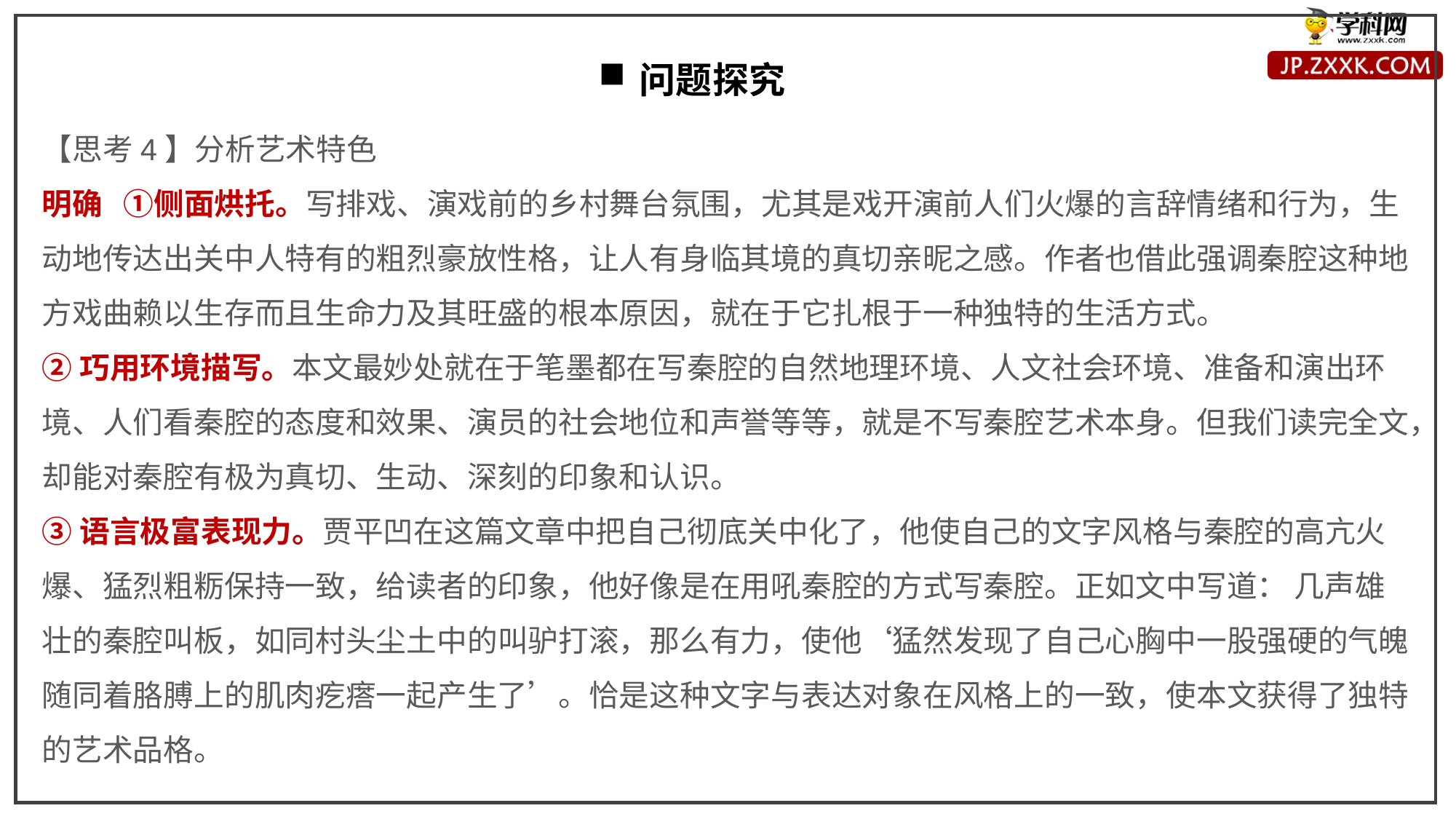

问题探究
【思考4】分析艺术特色
明确   ①侧面烘托。写排戏、演戏前的乡村舞台氛围，尤其是戏开演前人们火爆的言辞情绪和行为，生动地传达出关中人特有的粗烈豪放性格，让人有身临其境的真切亲昵之感。作者也借此强调秦腔这种地方戏曲赖以生存而且生命力及其旺盛的根本原因，就在于它扎根于一种独特的生活方式。
②巧用环境描写。本文最妙处就在于笔墨都在写秦腔的自然地理环境、人文社会环境、准备和演出环境、人们看秦腔的态度和效果、演员的社会地位和声誉等等，就是不写秦腔艺术本身。但我们读完全文，却能对秦腔有极为真切、生动、深刻的印象和认识。
③语言极富表现力。贾平凹在这篇文章中把自己彻底关中化了，他使自己的文字风格与秦腔的高亢火爆、猛烈粗粝保持一致，给读者的印象，他好像是在用吼秦腔的方式写秦腔。正如文中写道： 几声雄壮的秦腔叫板，如同村头尘土中的叫驴打滚，那么有力，使他‘猛然发现了自己心胸中一股强硬的气魄随同着胳膊上的肌肉疙瘩一起产生了’。恰是这种文字与表达对象在风格上的一致，使本文获得了独特的艺术品格。